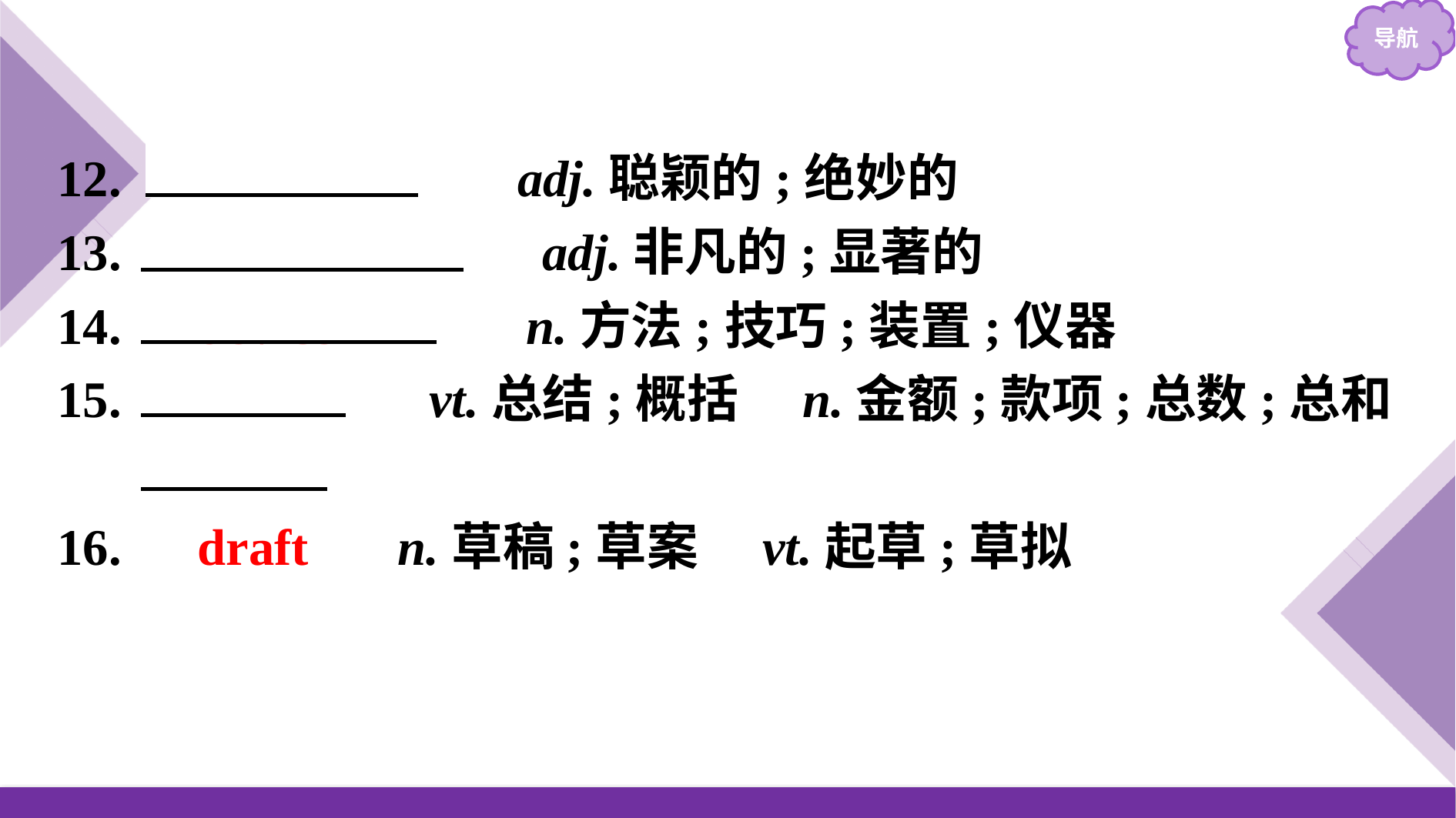

12.　brilliant　　 adj.聪颖的;绝妙的
13.　remarkable　 adj.非凡的;显著的
14.　device　　　 n.方法;技巧;装置;仪器
15.　sum　　 vt.总结;概括　n.金额;款项;总数;总和
16.　draft　 n.草稿;草案　vt.起草;草拟